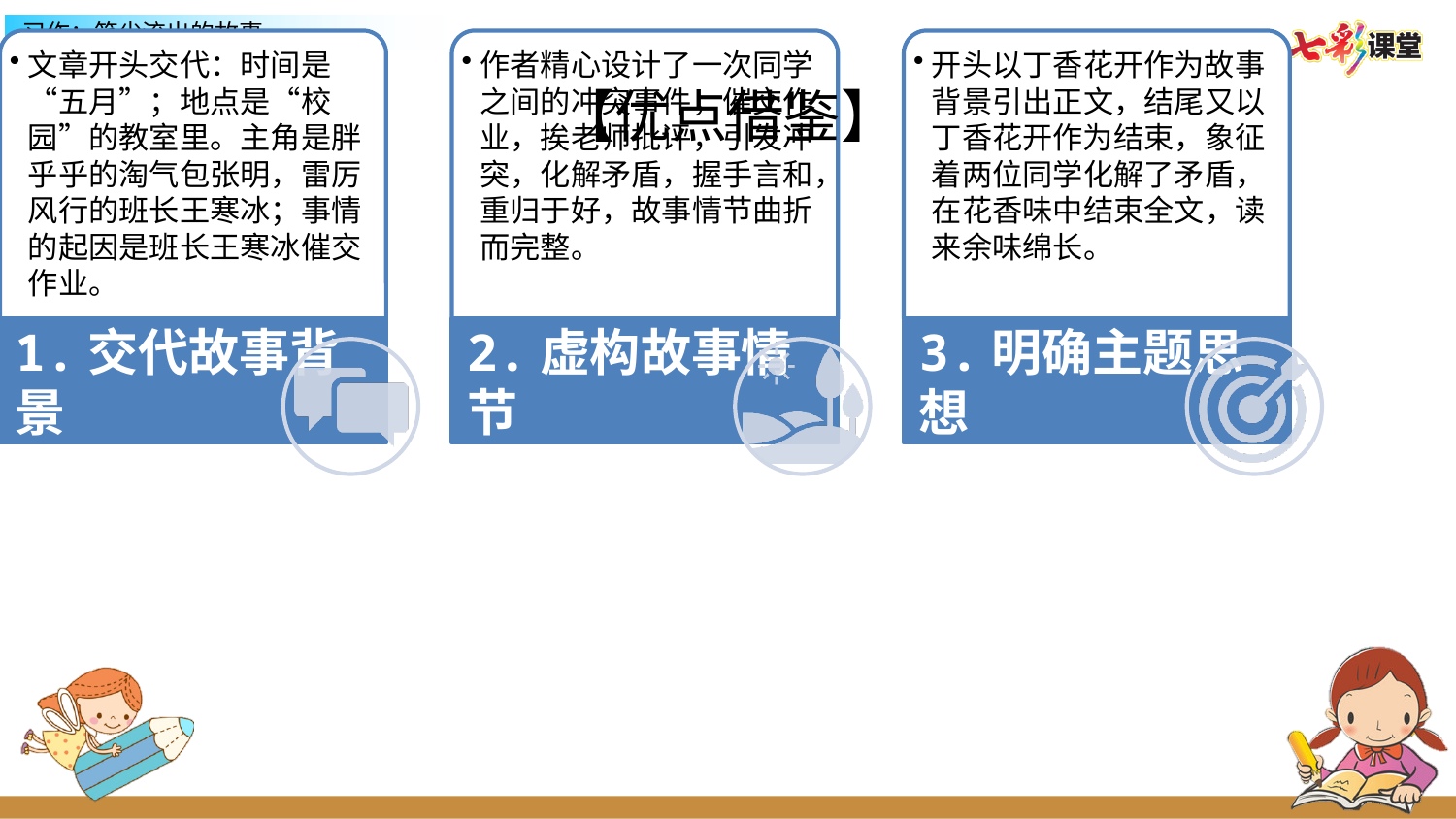

【优点借鉴】
文章开头交代：时间是“五月”；地点是“校园”的教室里。主角是胖乎乎的淘气包张明，雷厉风行的班长王寒冰；事情的起因是班长王寒冰催交作业。
1.交代故事背景
作者精心设计了一次同学之间的冲突事件，催交作业，挨老师批评，引发冲突，化解矛盾，握手言和，重归于好，故事情节曲折而完整。
2.虚构故事情节
开头以丁香花开作为故事背景引出正文，结尾又以丁香花开作为结束，象征着两位同学化解了矛盾，在花香味中结束全文，读来余味绵长。
3.明确主题思想